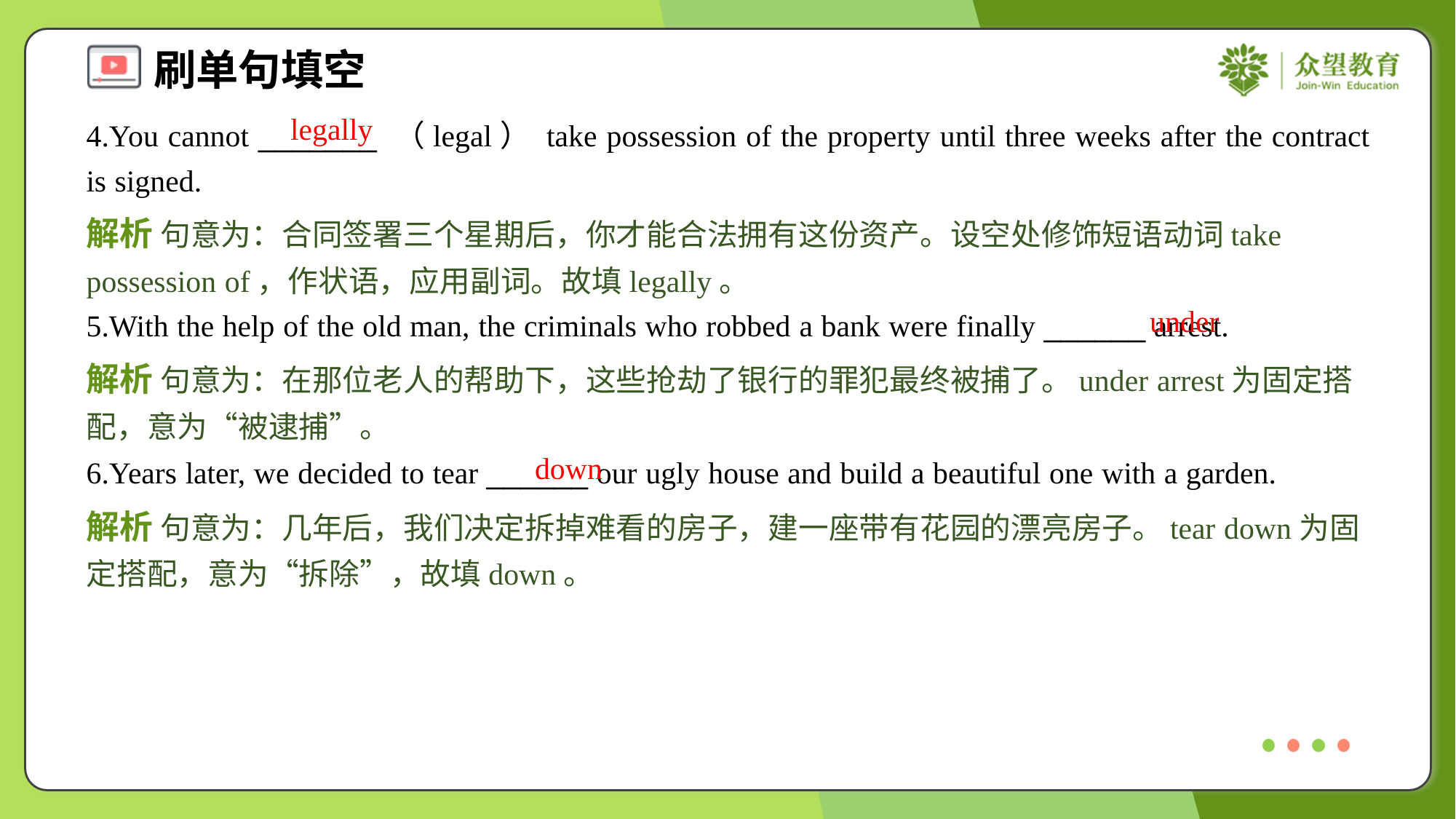

legally
4.You cannot _______ （legal） take possession of the property until three weeks after the contract is signed.
解析 句意为：合同签署三个星期后，你才能合法拥有这份资产。设空处修饰短语动词take possession of，作状语，应用副词。故填legally。
under
5.With the help of the old man, the criminals who robbed a bank were finally ______ arrest.
解析 句意为：在那位老人的帮助下，这些抢劫了银行的罪犯最终被捕了。under arrest为固定搭配，意为“被逮捕”。
down
6.Years later, we decided to tear ______ our ugly house and build a beautiful one with a garden.
解析 句意为：几年后，我们决定拆掉难看的房子，建一座带有花园的漂亮房子。tear down为固定搭配，意为“拆除”，故填down。